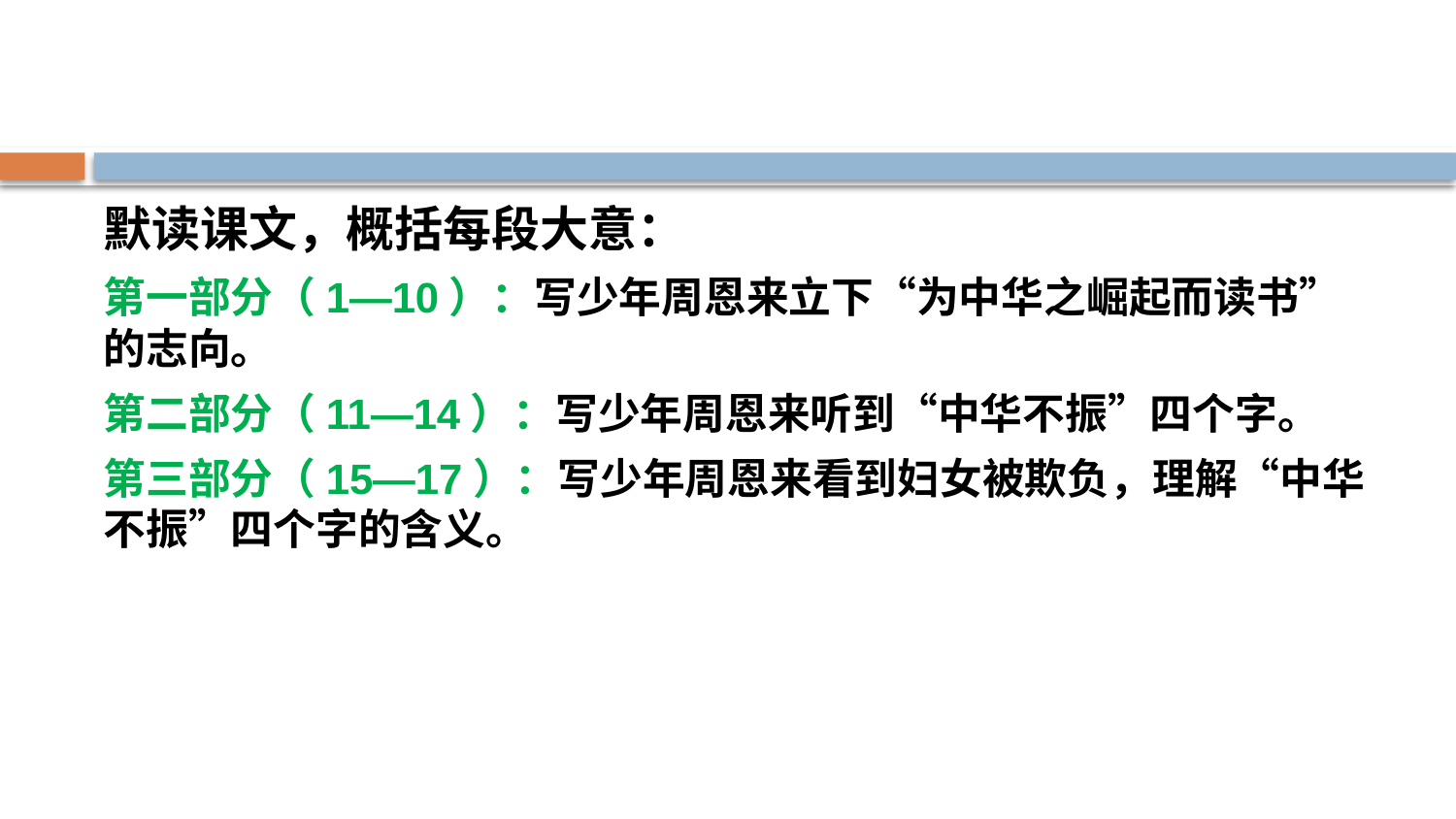

默读课文，概括每段大意：
第一部分（1—10）：写少年周恩来立下“为中华之崛起而读书”的志向。
第二部分（11—14）：写少年周恩来听到“中华不振”四个字。
第三部分（15—17）：写少年周恩来看到妇女被欺负，理解“中华不振”四个字的含义。